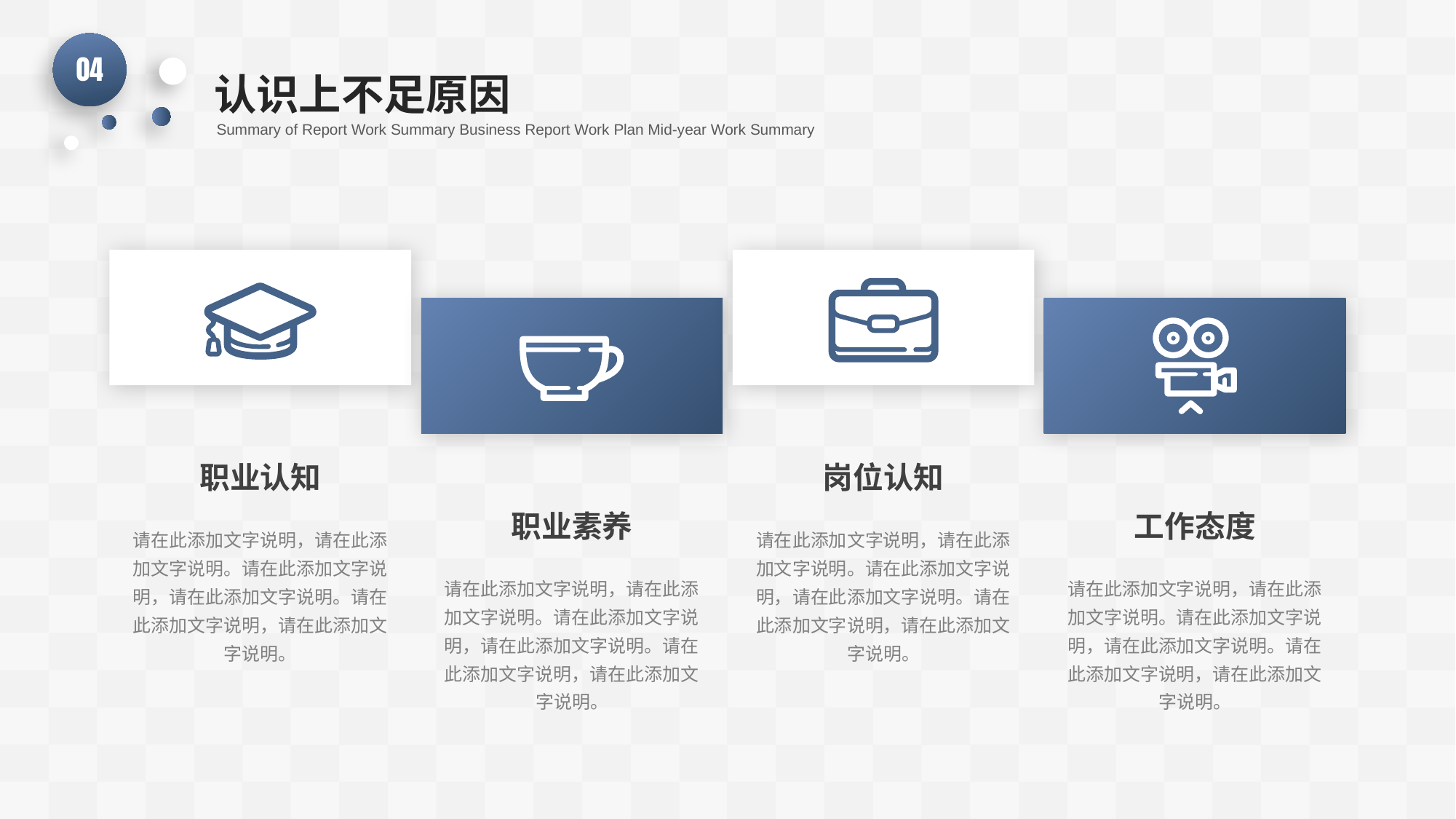

04

认识上不足原因

Summary of Report Work Summary Business Report Work Plan Mid-year Work Summary

职业认知
请在此添加文字说明，请在此添加文字说明。请在此添加文字说明，请在此添加文字说明。请在此添加文字说明，请在此添加文字说明。

岗位认知
请在此添加文字说明，请在此添加文字说明。请在此添加文字说明，请在此添加文字说明。请在此添加文字说明，请在此添加文字说明。

职业素养
请在此添加文字说明，请在此添加文字说明。请在此添加文字说明，请在此添加文字说明。请在此添加文字说明，请在此添加文字说明。

工作态度
请在此添加文字说明，请在此添加文字说明。请在此添加文字说明，请在此添加文字说明。请在此添加文字说明，请在此添加文字说明。